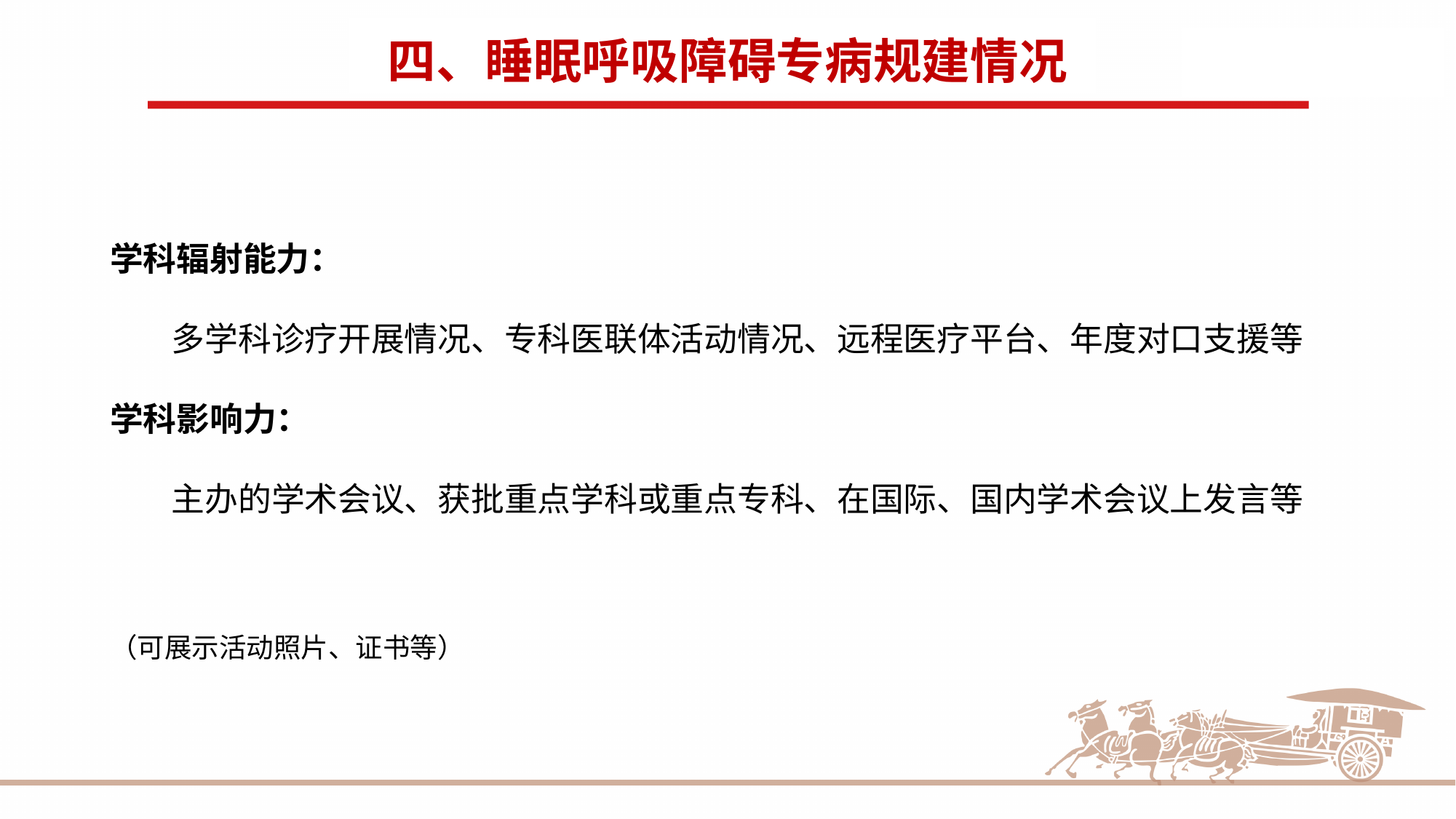

四、睡眠呼吸障碍专病规建情况
学科辐射能力：
       多学科诊疗开展情况、专科医联体活动情况、远程医疗平台、年度对口支援等
学科影响力：
       主办的学术会议、获批重点学科或重点专科、在国际、国内学术会议上发言等

（可展示活动照片、证书等）